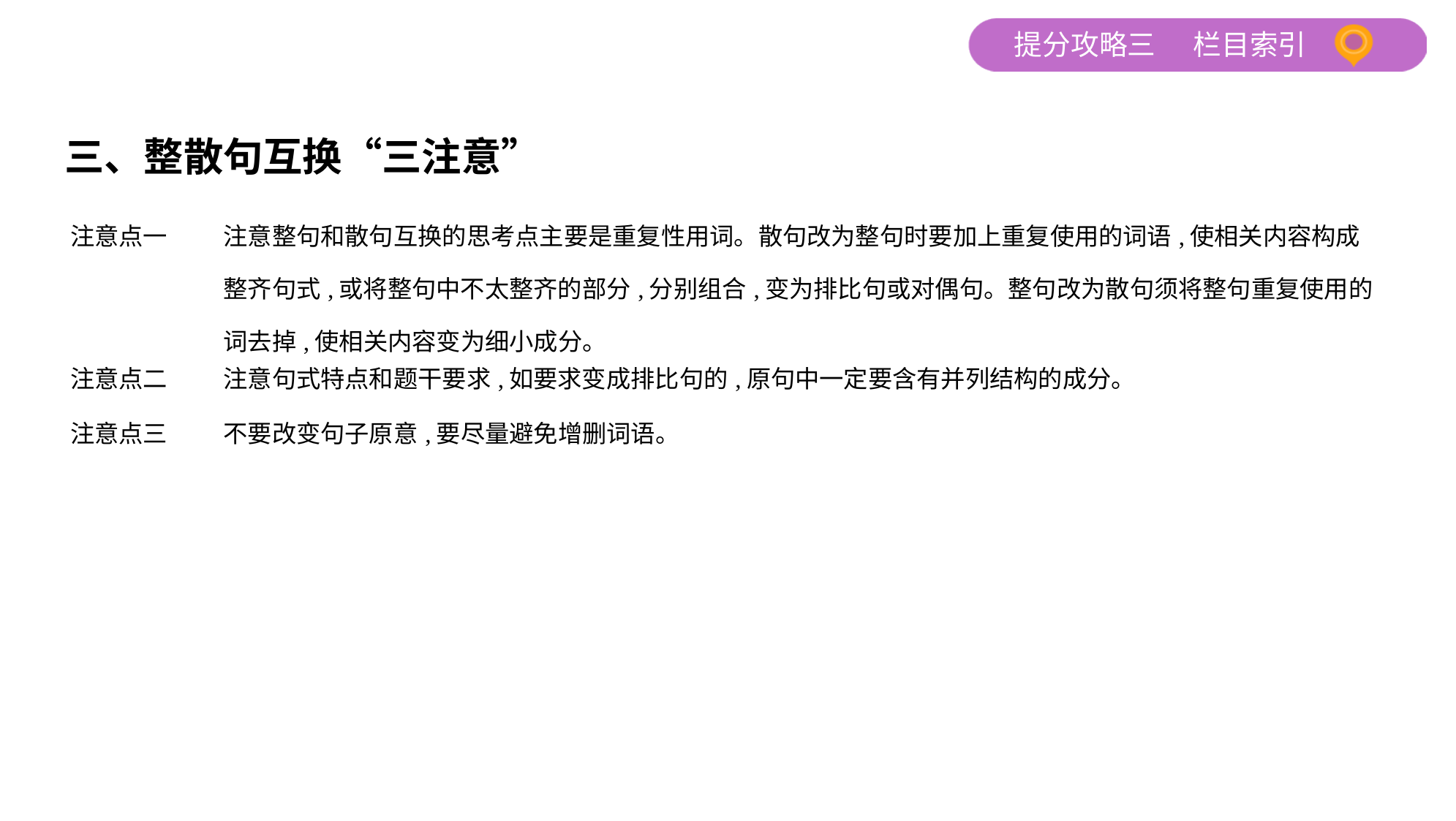

三、整散句互换“三注意”
| 注意点一 | 注意整句和散句互换的思考点主要是重复性用词。散句改为整句时要加上重复使用的词语,使相关内容构成整齐句式,或将整句中不太整齐的部分,分别组合,变为排比句或对偶句。整句改为散句须将整句重复使用的词去掉,使相关内容变为细小成分。 |
| --- | --- |
| 注意点二 | 注意句式特点和题干要求,如要求变成排比句的,原句中一定要含有并列结构的成分。 |
| 注意点三 | 不要改变句子原意,要尽量避免增删词语。 |